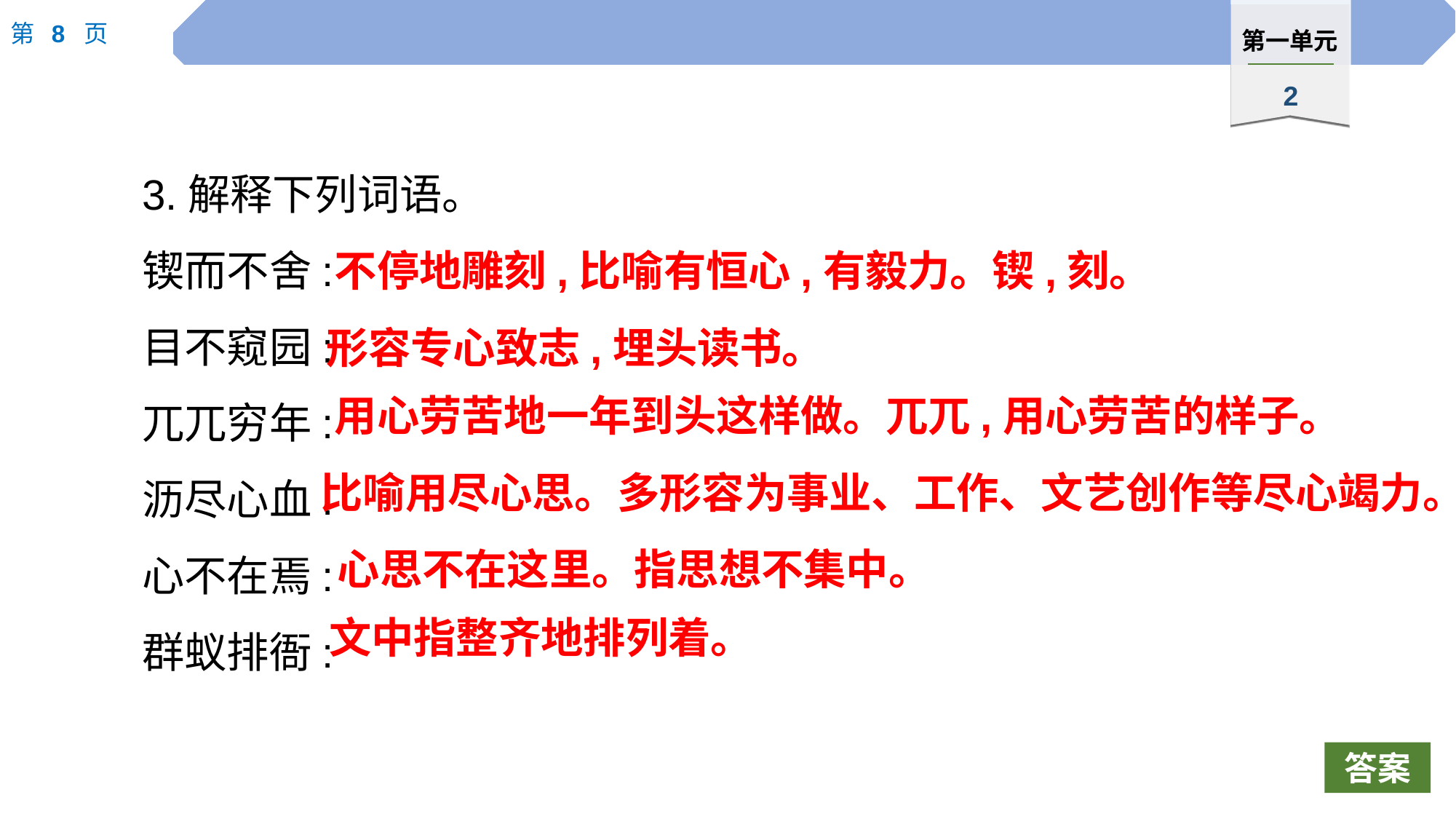

3.解释下列词语。
锲而不舍:
目不窥园:
兀兀穷年:
沥尽心血:
心不在焉:
群蚁排衙:
不停地雕刻,比喻有恒心,有毅力。锲,刻。
形容专心致志,埋头读书。
用心劳苦地一年到头这样做。兀兀,用心劳苦的样子。
比喻用尽心思。多形容为事业、工作、文艺创作等尽心竭力。
心思不在这里。指思想不集中。
文中指整齐地排列着。
答案